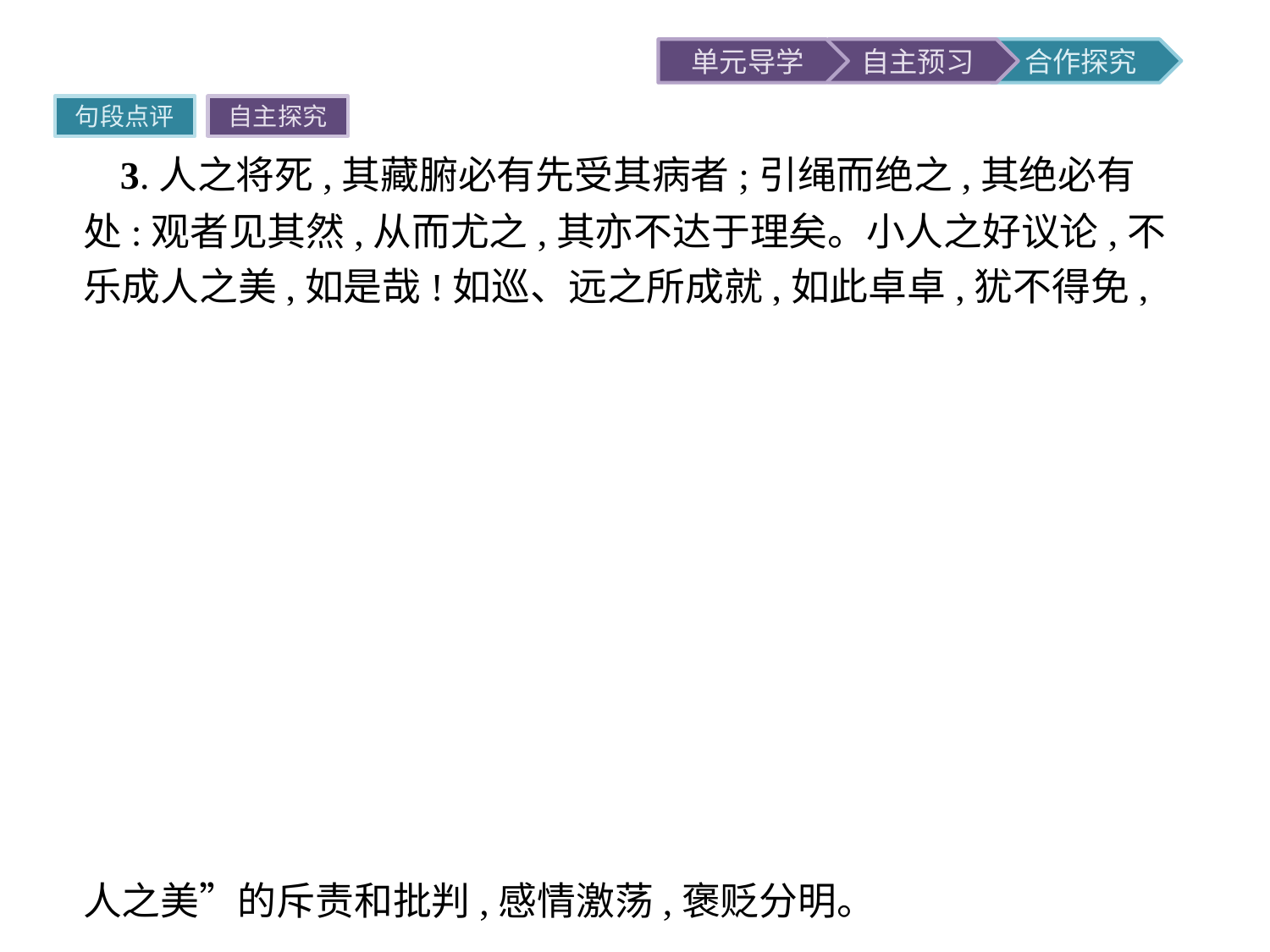

句段点评
自主探究
3.人之将死,其藏腑必有先受其病者;引绳而绝之,其绝必有处:观者见其然,从而尤之,其亦不达于理矣。小人之好议论,不乐成人之美,如是哉!如巡、远之所成就,如此卓卓,犹不得免,其他则又何说!
翻译人要死,他的内部器官一定有先得那个病的部位;拉断绳子,它断开的地方一定是绳子的某一段:观察人死、绳断的人见到情况是这样,据此就责怪某一内脏和绳子的某一段,也未免太不懂道理了。小人喜欢非议,不乐意成全别人的好事,竟然到了这个地步啊!像张巡、许远对国家做出的贡献是如此突出,还不免遭受指摘,别的事情那还有什么可说的呢!
点评作者先以“人之将死,其藏腑必有先受其病者;引绳而绝之,其绝必有处”的浅显道理证明“城之陷自远始”的非议的“不达于理”,然后以极为愤慨的语气表达自己对小人“不乐成人之美”的斥责和批判,感情激荡,褒贬分明。